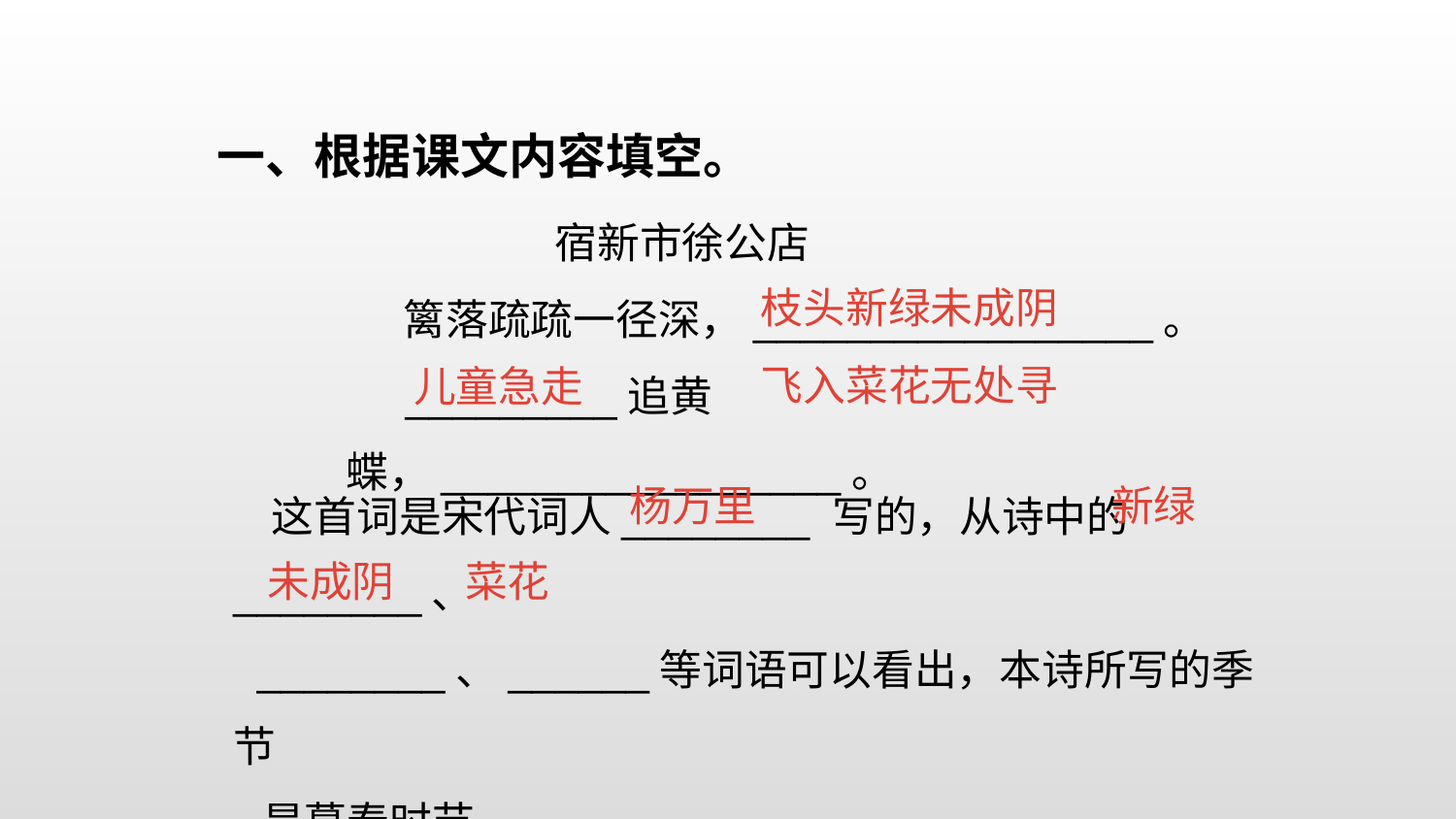

一、根据课文内容填空。
                     宿新市徐公店
     篱落疏疏一径深，_________________。
     _________追黄蝶，_________________。
枝头新绿未成阴
飞入菜花无处寻
儿童急走
   这首词是宋代词人________ 写的，从诗中的________、
  ________、______等词语可以看出，本诗所写的季节
  是暮春时节。
杨万里
新绿
未成阴
菜花